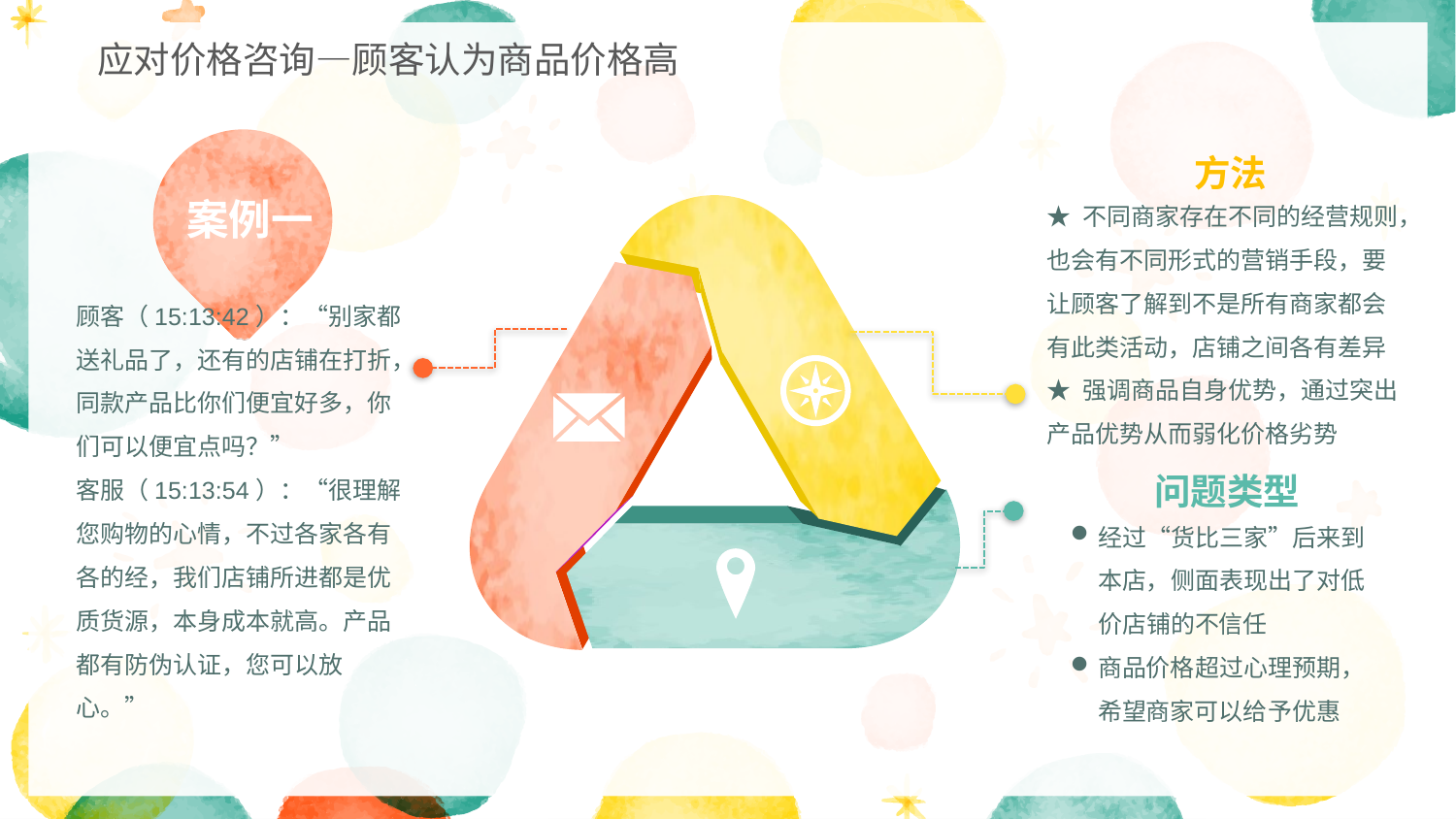

应对价格咨询—顾客认为商品价格高

案例一
方法
★ 不同商家存在不同的经营规则，也会有不同形式的营销手段，要让顾客了解到不是所有商家都会有此类活动，店铺之间各有差异
★ 强调商品自身优势，通过突出产品优势从而弱化价格劣势
问题类型
经过“货比三家”后来到本店，侧面表现出了对低价店铺的不信任
商品价格超过心理预期，希望商家可以给予优惠

顾客（15:13:42）：“别家都送礼品了，还有的店铺在打折，同款产品比你们便宜好多，你们可以便宜点吗？”
客服（15:13:54）：“很理解您购物的心情，不过各家各有各的经，我们店铺所进都是优质货源，本身成本就高。产品都有防伪认证，您可以放心。”